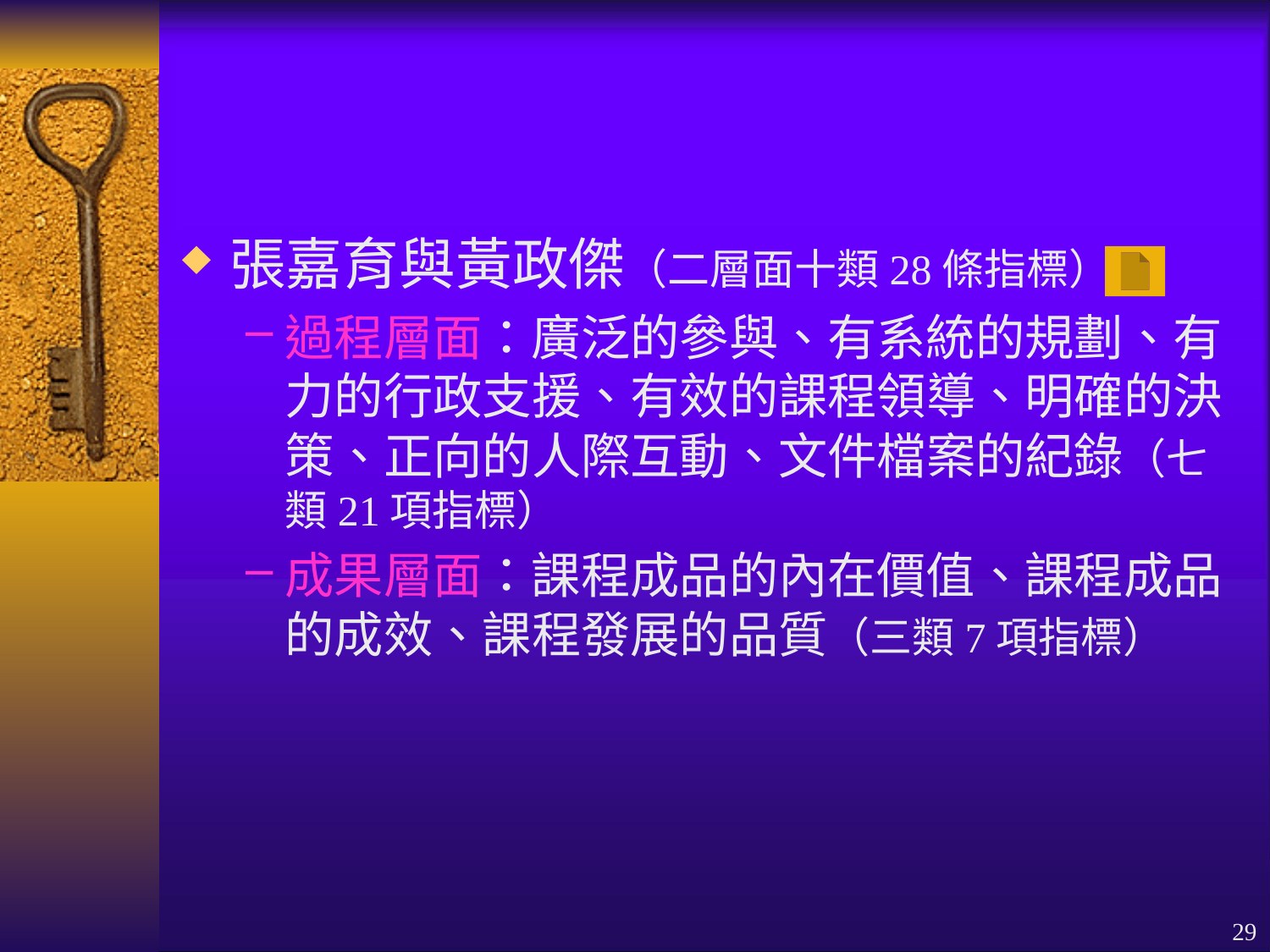

張嘉育與黃政傑（二層面十類28條指標）
過程層面：廣泛的參與、有系統的規劃、有力的行政支援、有效的課程領導、明確的決策、正向的人際互動、文件檔案的紀錄（七類21項指標）
成果層面：課程成品的內在價值、課程成品的成效、課程發展的品質（三類7項指標）

29